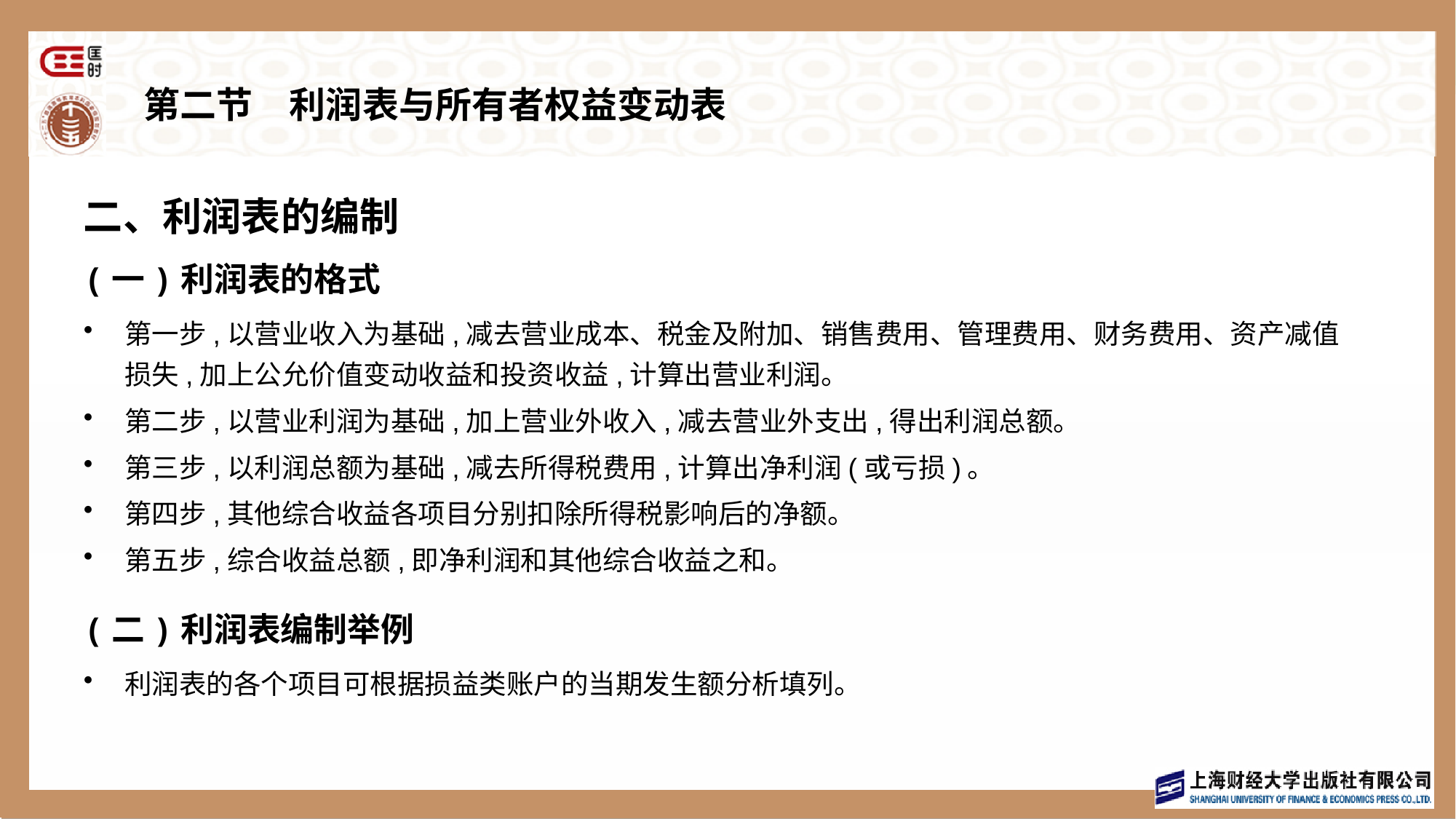

# 第二节　利润表与所有者权益变动表
二、利润表的编制
(一)利润表的格式
第一步,以营业收入为基础,减去营业成本、税金及附加、销售费用、管理费用、财务费用、资产减值损失,加上公允价值变动收益和投资收益,计算出营业利润。
第二步,以营业利润为基础,加上营业外收入,减去营业外支出,得出利润总额。
第三步,以利润总额为基础,减去所得税费用,计算出净利润(或亏损)。
第四步,其他综合收益各项目分别扣除所得税影响后的净额。
第五步,综合收益总额,即净利润和其他综合收益之和。
(二)利润表编制举例
利润表的各个项目可根据损益类账户的当期发生额分析填列。